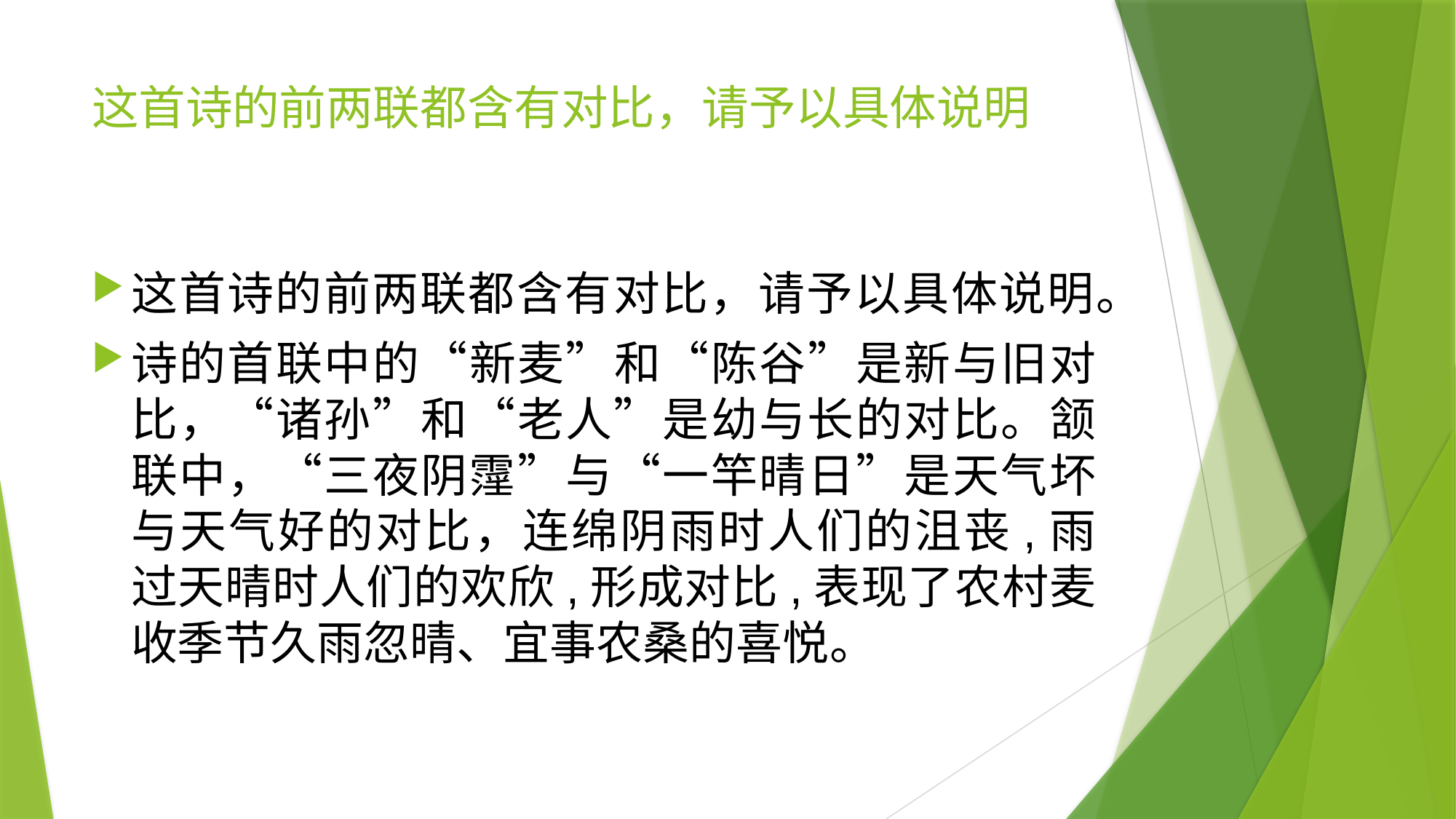

# 这首诗的前两联都含有对比，请予以具体说明
这首诗的前两联都含有对比，请予以具体说明。
诗的首联中的“新麦”和“陈谷”是新与旧对比，“诸孙”和“老人”是幼与长的对比。颔联中，“三夜阴霪”与“一竿晴日”是天气坏与天气好的对比，连绵阴雨时人们的沮丧,雨过天晴时人们的欢欣,形成对比,表现了农村麦收季节久雨忽晴、宜事农桑的喜悦。